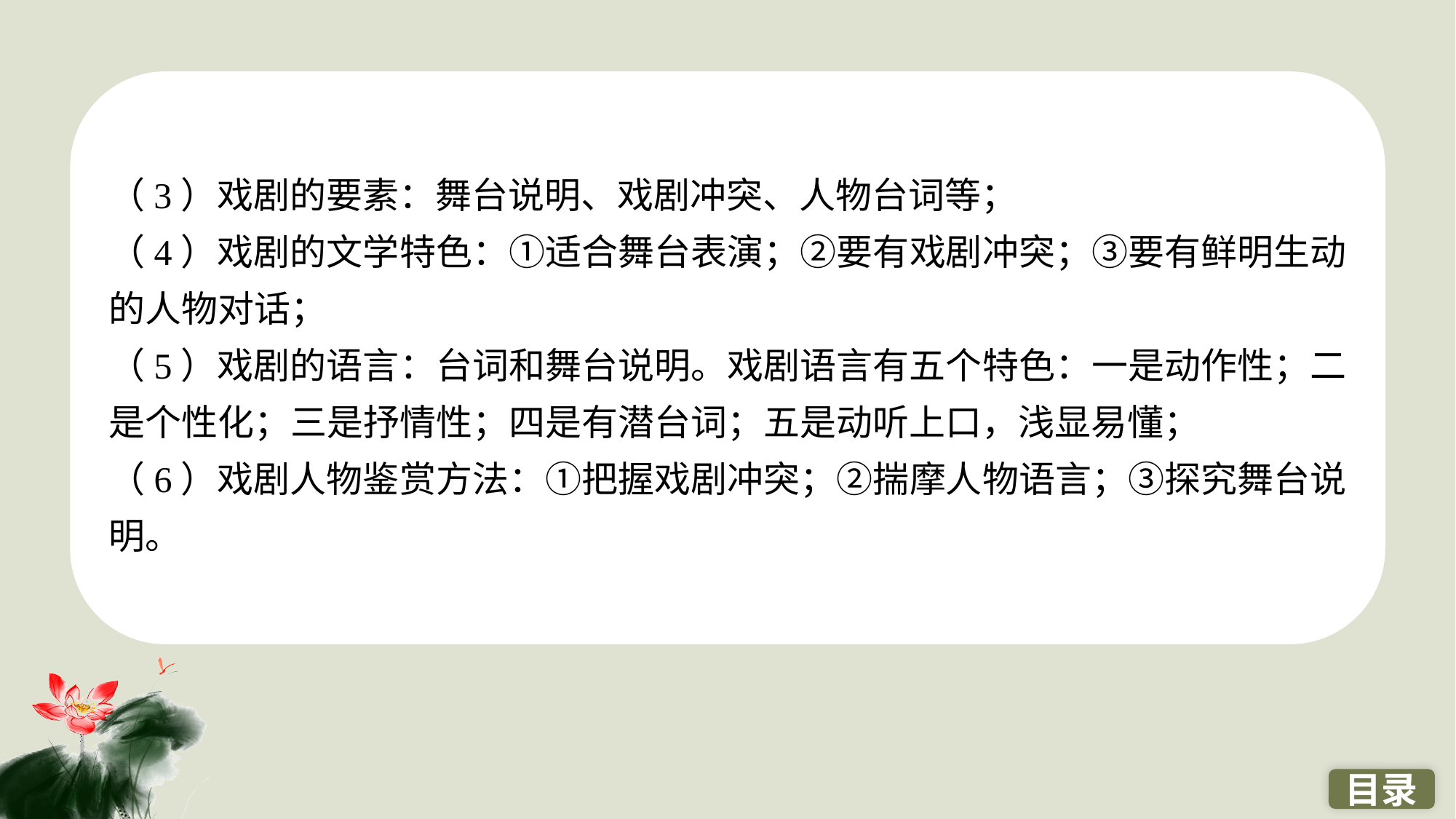

（3）戏剧的要素：舞台说明、戏剧冲突、人物台词等；
（4）戏剧的文学特色：①适合舞台表演；②要有戏剧冲突；③要有鲜明生动的人物对话；
（5）戏剧的语言：台词和舞台说明。戏剧语言有五个特色：一是动作性；二是个性化；三是抒情性；四是有潜台词；五是动听上口，浅显易懂；
（6）戏剧人物鉴赏方法：①把握戏剧冲突；②揣摩人物语言；③探究舞台说明。